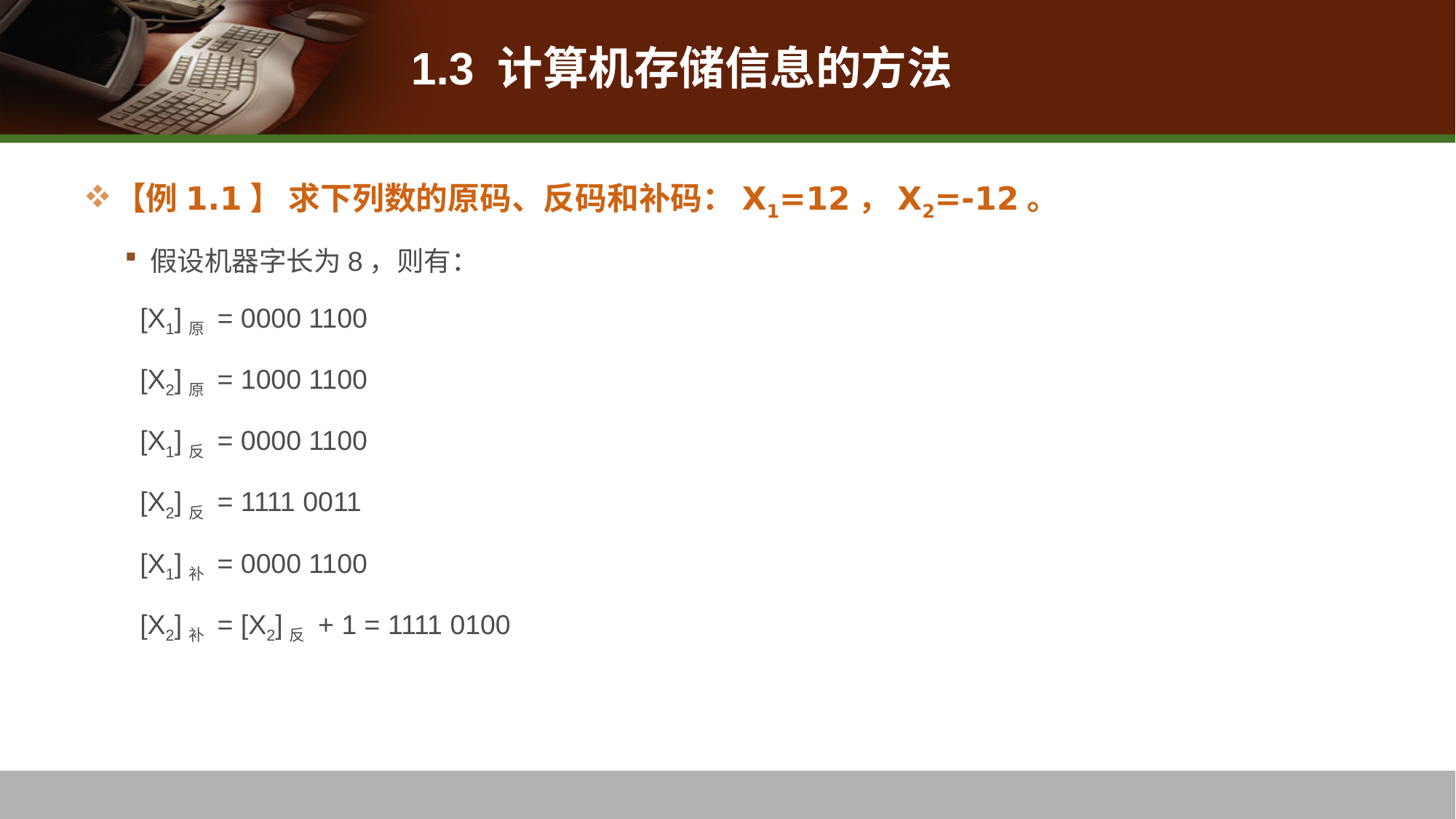

# 1.3 计算机存储信息的方法
【例1.1】 求下列数的原码、反码和补码：X1=12，X2=-12。
假设机器字长为8，则有：
  [X1]原 = 0000 1100
  [X2]原 = 1000 1100
  [X1]反 = 0000 1100
  [X2]反 = 1111 0011
  [X1]补 = 0000 1100
  [X2]补 = [X2]反 + 1 = 1111 0100